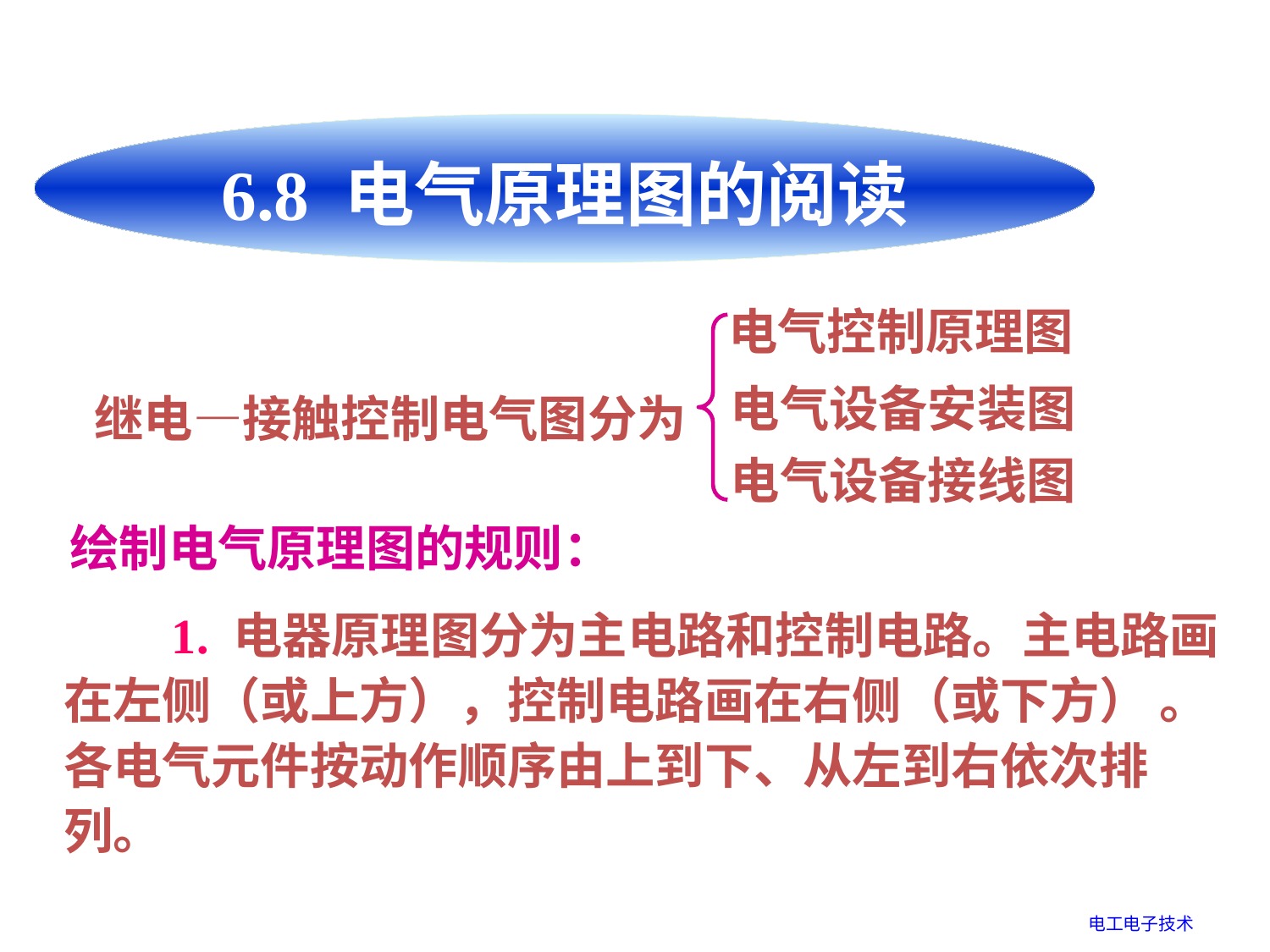

6.8 电气原理图的阅读
电气控制原理图

电气设备安装图
继电—接触控制电气图分为
电气设备接线图
 绘制电气原理图的规则：
              1. 电器原理图分为主电路和控制电路。主电路画 在左侧（或上方），控制电路画在右侧（或下方） 。各电气元件按动作顺序由上到下、从左到右依次排列。
电工电子技术